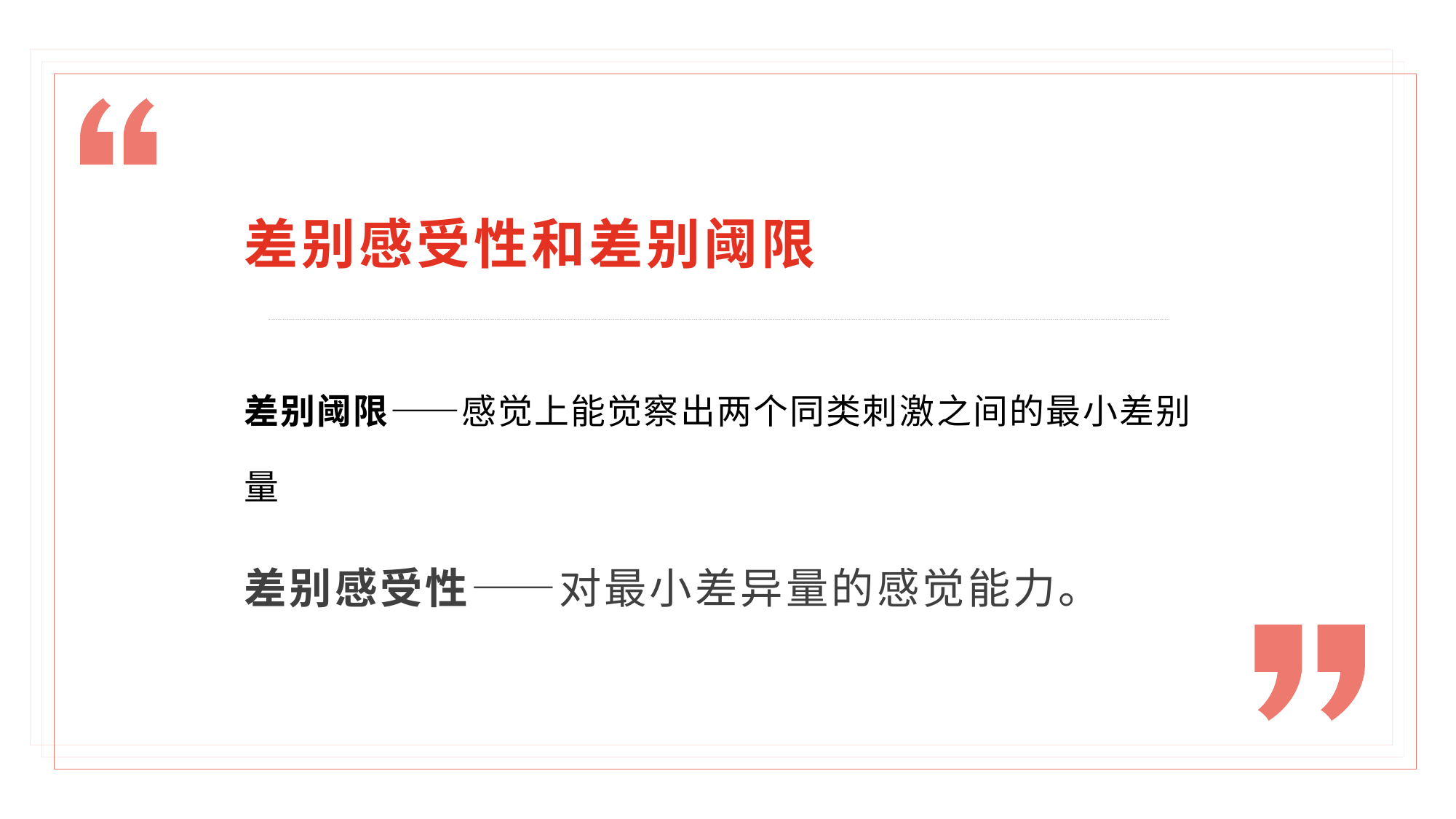

差别感受性和差别阈限
差别阈限——感觉上能觉察出两个同类刺激之间的最小差别量
差别感受性——对最小差异量的感觉能力。